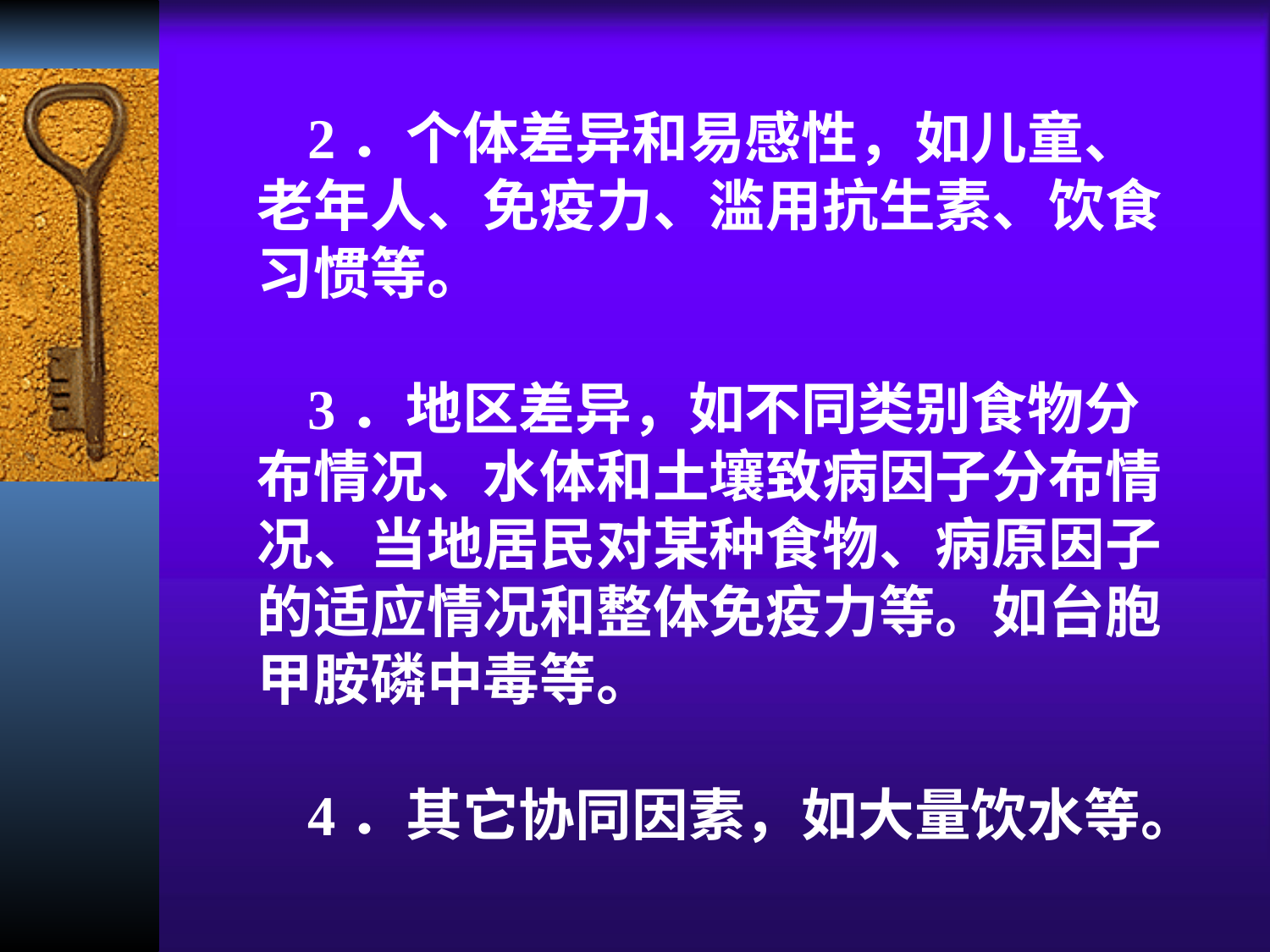

2．个体差异和易感性，如儿童、老年人、免疫力、滥用抗生素、饮食习惯等。

3．地区差异，如不同类别食物分布情况、水体和土壤致病因子分布情况、当地居民对某种食物、病原因子的适应情况和整体免疫力等。如台胞甲胺磷中毒等。

4．其它协同因素，如大量饮水等。